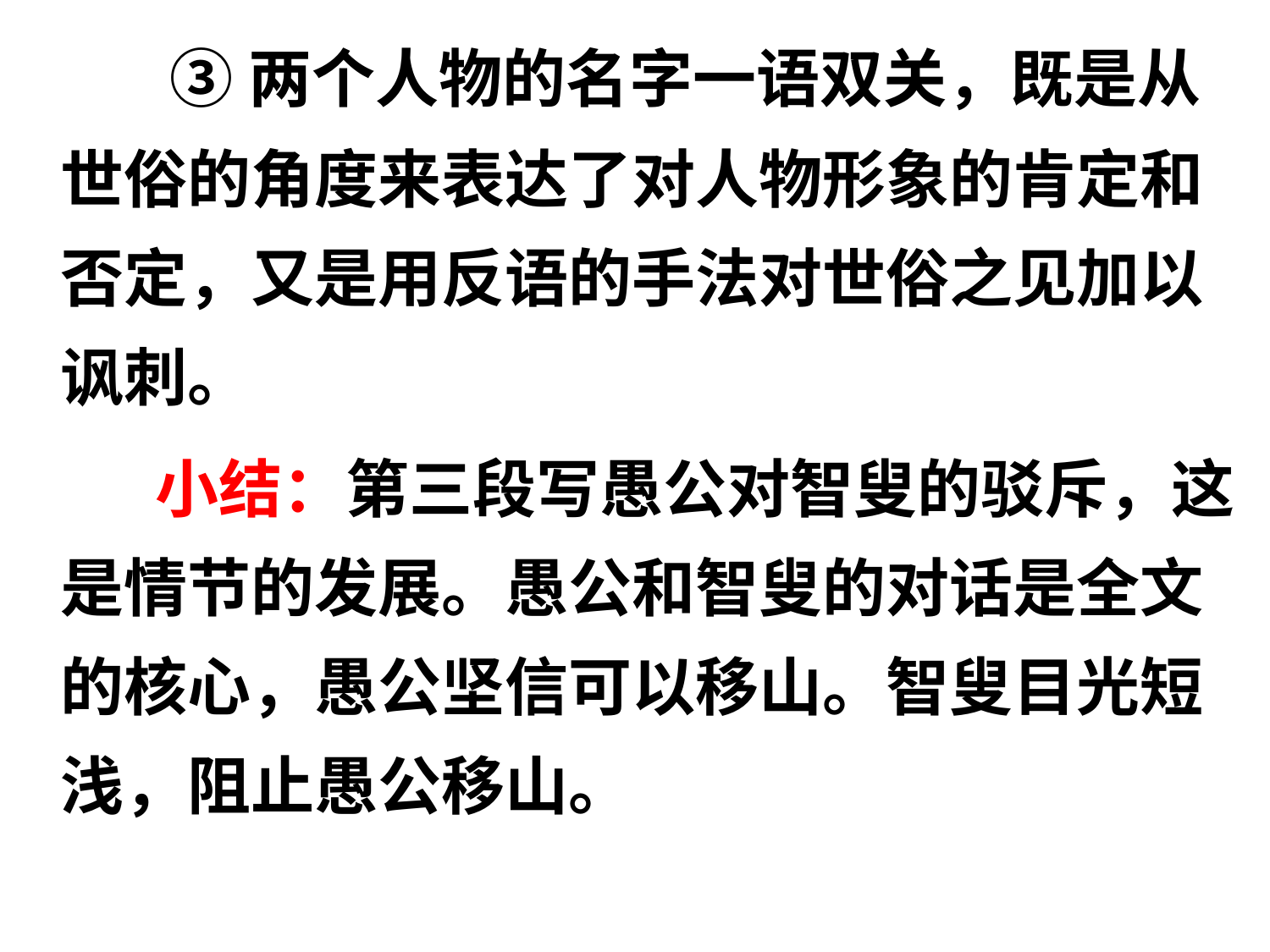

③两个人物的名字一语双关，既是从世俗的角度来表达了对人物形象的肯定和否定，又是用反语的手法对世俗之见加以讽刺。
         小结：第三段写愚公对智叟的驳斥，这是情节的发展。愚公和智叟的对话是全文的核心，愚公坚信可以移山。智叟目光短浅，阻止愚公移山。

#